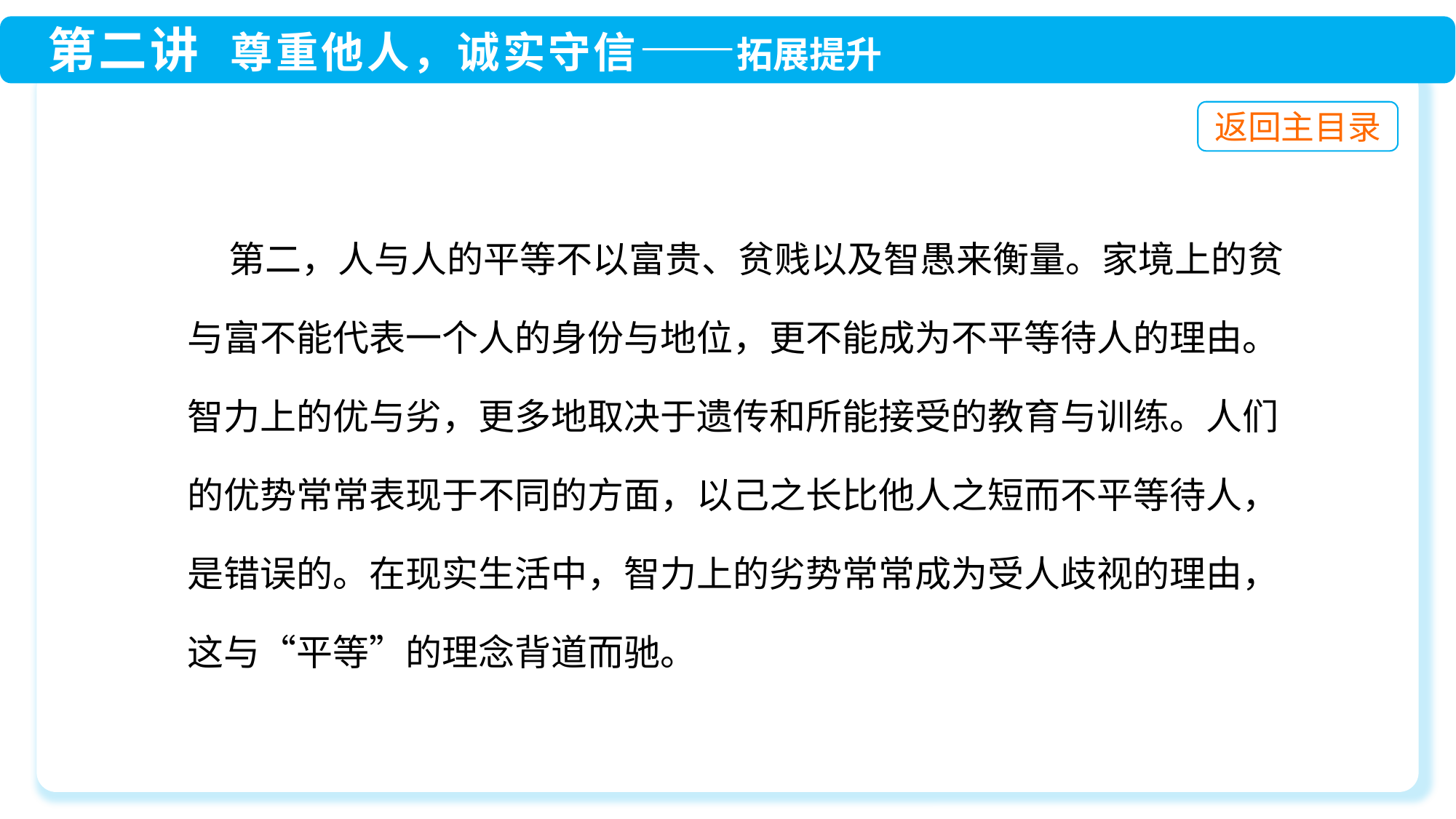

第二，人与人的平等不以富贵、贫贱以及智愚来衡量。家境上的贫与富不能代表一个人的身份与地位，更不能成为不平等待人的理由。智力上的优与劣，更多地取决于遗传和所能接受的教育与训练。人们的优势常常表现于不同的方面，以己之长比他人之短而不平等待人，是错误的。在现实生活中，智力上的劣势常常成为受人歧视的理由，这与“平等”的理念背道而驰。